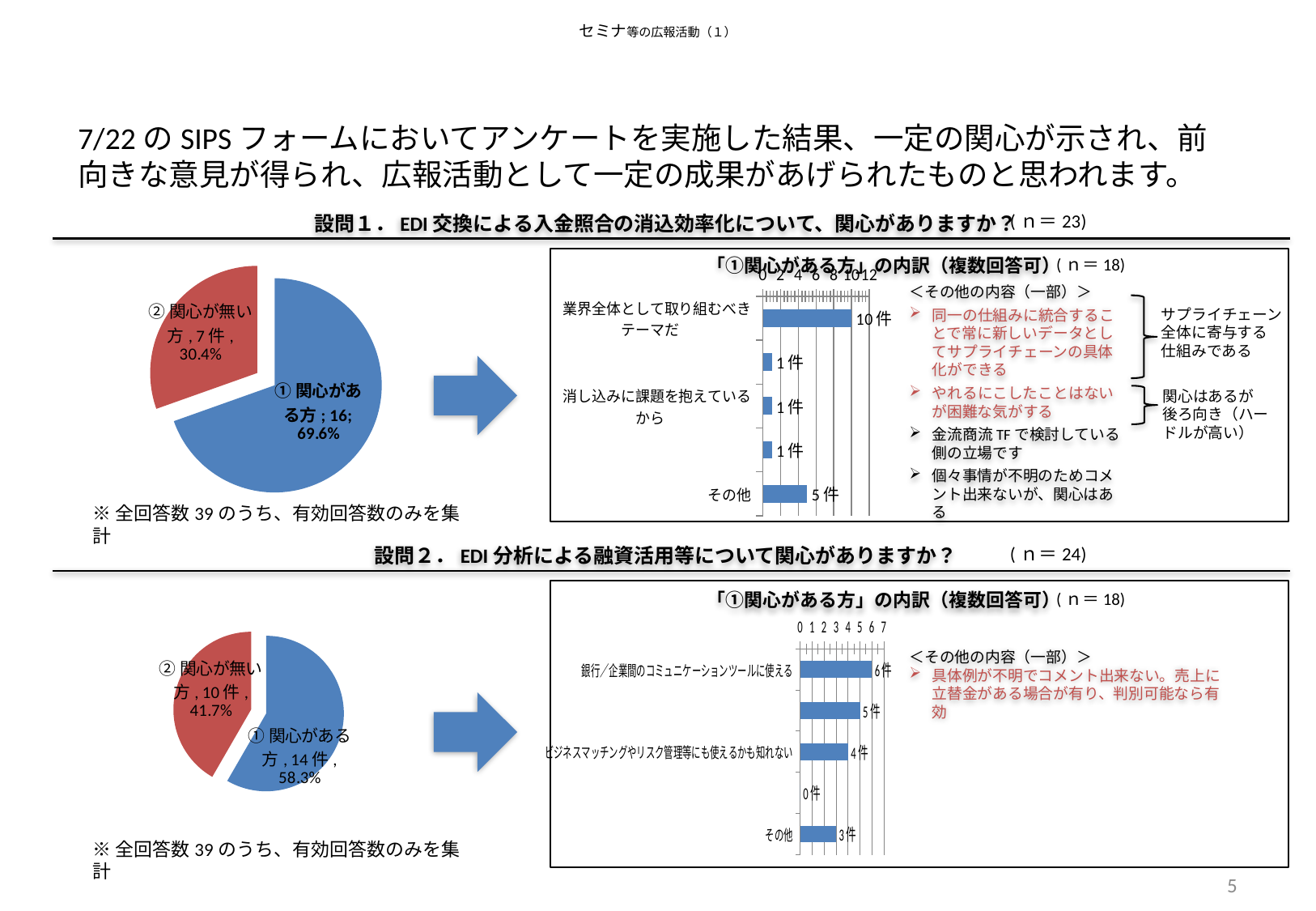

# セミナ等の広報活動（１）
7/22のSIPSフォームにおいてアンケートを実施した結果、一定の関心が示され、前向きな意見が得られ、広報活動として一定の成果があげられたものと思われます。

(ｎ＝23)
設問１．EDI交換による入金照合の消込効率化について、関心がありますか？

### Chart

| Category |  |
|---|---|
| ①関心がある方 | 16.0 |
| ②関心が無い方 | 7.0 |
「①関心がある方」の内訳（複数回答可）
(ｎ＝18)

### Chart

| Category |  |
|---|---|
| 　業界全体として取り組むべきテーマだ | 10.0 |
| 　相手先からＥＤＩ交換を要請されている | 1.0 |
| 　消し込みに課題を抱えているから | 1.0 |
| 　自社の方針であり、現在検討している | 1.0 |
| 　その他 | 5.0 |
＜その他の内容（一部）＞
同一の仕組みに統合することで常に新しいデータとしてサプライチェーンの具体化ができる
やれるにこしたことはないが困難な気がする
金流商流TFで検討している側の立場です
個々事情が不明のためコメント出来ないが、関心はある

サプライチェーン
全体に寄与する
仕組みである

関心はあるが
後ろ向き（ハードルが高い）

※全回答数39のうち、有効回答数のみを集計
(ｎ＝24)
設問２．EDI分析による融資活用等について関心がありますか？

### Chart

| Category |  |
|---|---|
| ①関心がある方 | 14.0 |
| ②関心が無い方 | 10.0 |
(ｎ＝18)
「①関心がある方」の内訳（複数回答可）

### Chart

| Category |  |
|---|---|
| 銀行／企業間のコミュニケーションツールに使える | 6.0 |
| 取引状況の実態が見えるので良い | 5.0 |
| ビジネスマッチングやリスク管理等にも使えるかも知れない | 4.0 |
| 融資にも活用できるのであれば助かる | 0.0 |
| その他 | 3.0 |
＜その他の内容（一部）＞
具体例が不明でコメント出来ない。売上に立替金がある場合が有り、判別可能なら有効

※全回答数39のうち、有効回答数のみを集計
5